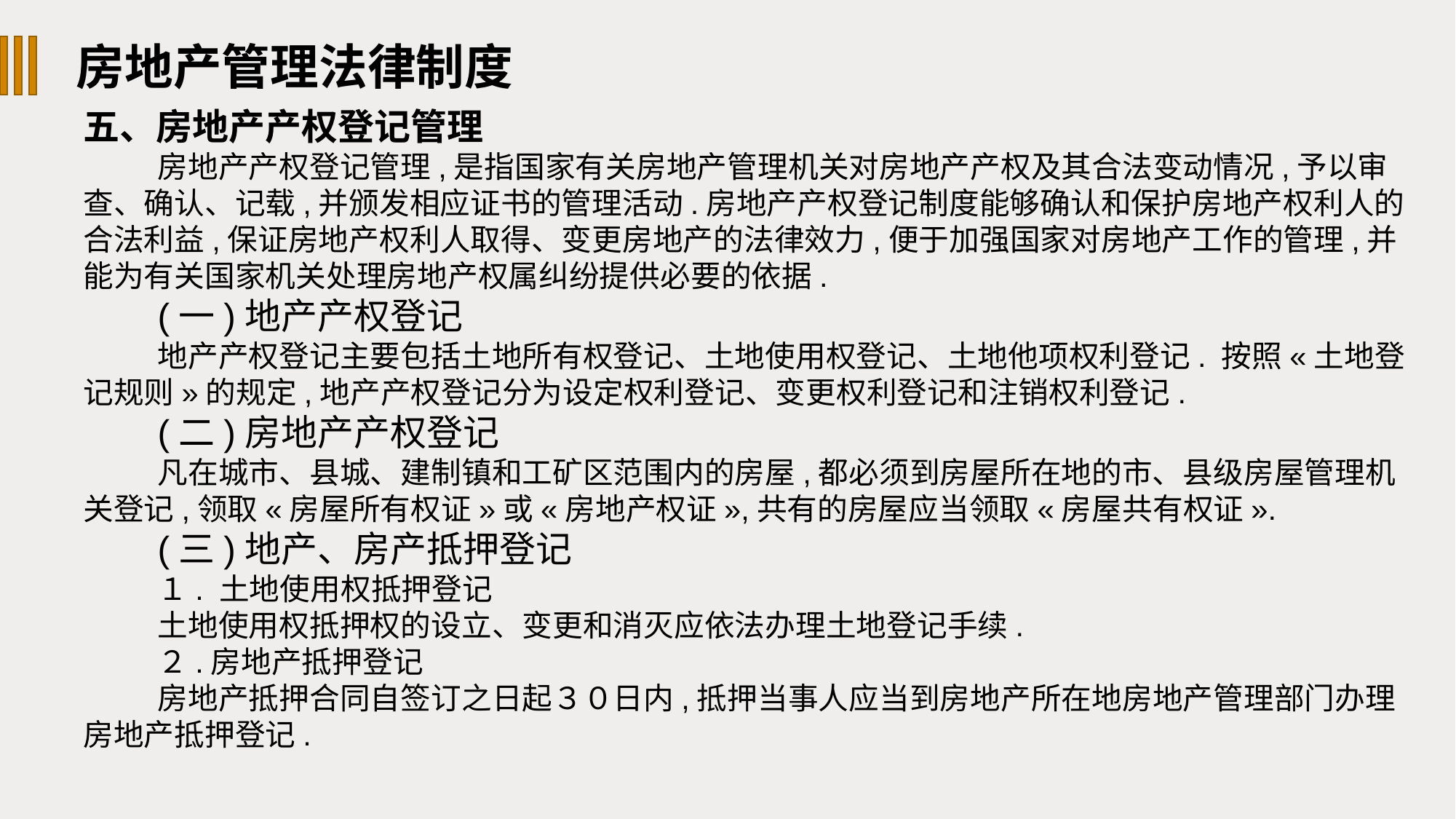

房地产管理法律制度

五、房地产产权登记管理
房地产产权登记管理,是指国家有关房地产管理机关对房地产产权及其合法变动情况,予以审查、确认、记载,并颁发相应证书的管理活动.房地产产权登记制度能够确认和保护房地产权利人的合法利益,保证房地产权利人取得、变更房地产的法律效力,便于加强国家对房地产工作的管理,并能为有关国家机关处理房地产权属纠纷提供必要的依据.
(一)地产产权登记
地产产权登记主要包括土地所有权登记、土地使用权登记、土地他项权利登记. 按照«土地登记规则»的规定,地产产权登记分为设定权利登记、变更权利登记和注销权利登记.
(二)房地产产权登记
凡在城市、县城、建制镇和工矿区范围内的房屋,都必须到房屋所在地的市、县级房屋管理机关登记,领取«房屋所有权证»或«房地产权证»,共有的房屋应当领取«房屋共有权证».
(三)地产、房产抵押登记
１. 土地使用权抵押登记
土地使用权抵押权的设立、变更和消灭应依法办理土地登记手续.
２.房地产抵押登记
房地产抵押合同自签订之日起３０日内,抵押当事人应当到房地产所在地房地产管理部门办理房地产抵押登记.